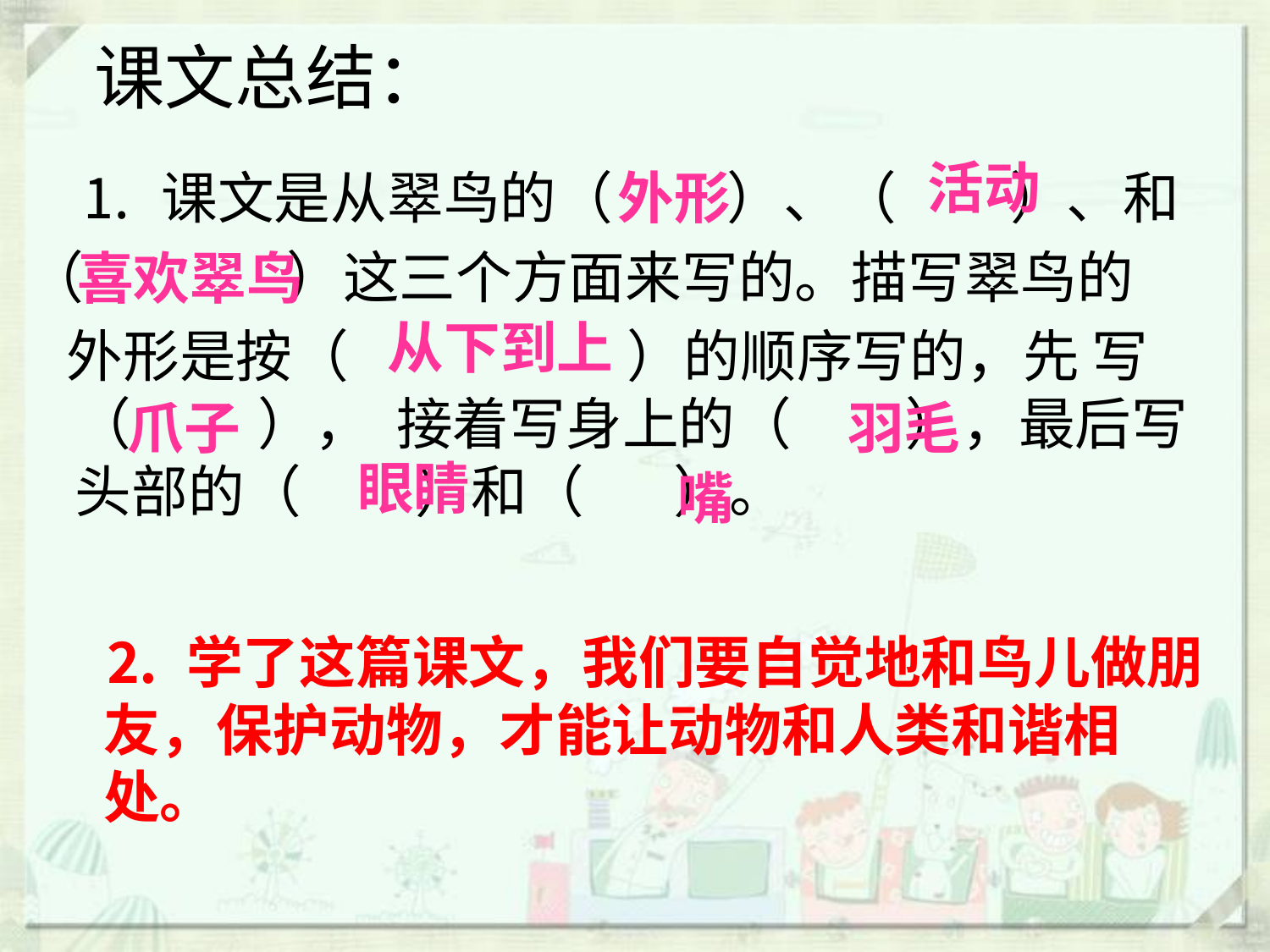

# 课文总结：
活动
    ⒈ 课文是从翠鸟的（         ）、（         ）、和
（                ）这三个方面来写的。描写翠鸟的
  外形是按（                      ）的顺序写的，先 写   （          ），  接着写身上的（         ），最后写头部的（         ）和（       ）。

外形

喜欢翠鸟
从下到上
爪子
羽毛
眼睛
嘴

⒉ 学了这篇课文，我们要自觉地和鸟儿做朋友，保护动物，才能让动物和人类和谐相处。